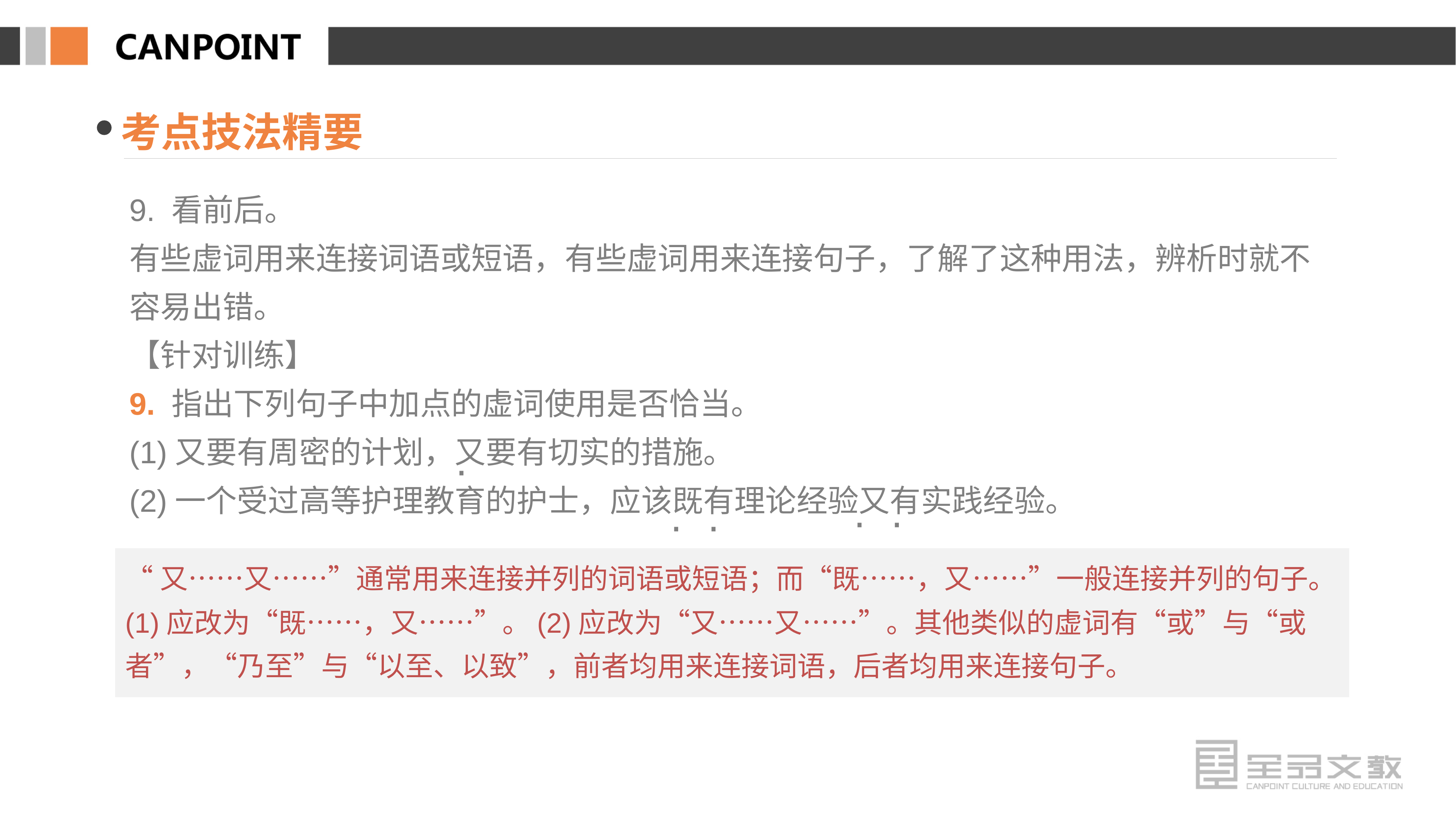

考点技法精要

9. 看前后。
有些虚词用来连接词语或短语，有些虚词用来连接句子，了解了这种用法，辨析时就不容易出错。
【针对训练】
9. 指出下列句子中加点的虚词使用是否恰当。
(1)又要有周密的计划，又要有切实的措施。
(2)一个受过高等护理教育的护士，应该既有理论经验又有实践经验。
·
·  ·
·  ·

“又……又……”通常用来连接并列的词语或短语；而“既……，又……”一般连接并列的句子。(1)应改为“既……，又……”。(2)应改为“又……又……”。其他类似的虚词有“或”与“或者”，“乃至”与“以至、以致”，前者均用来连接词语，后者均用来连接句子。